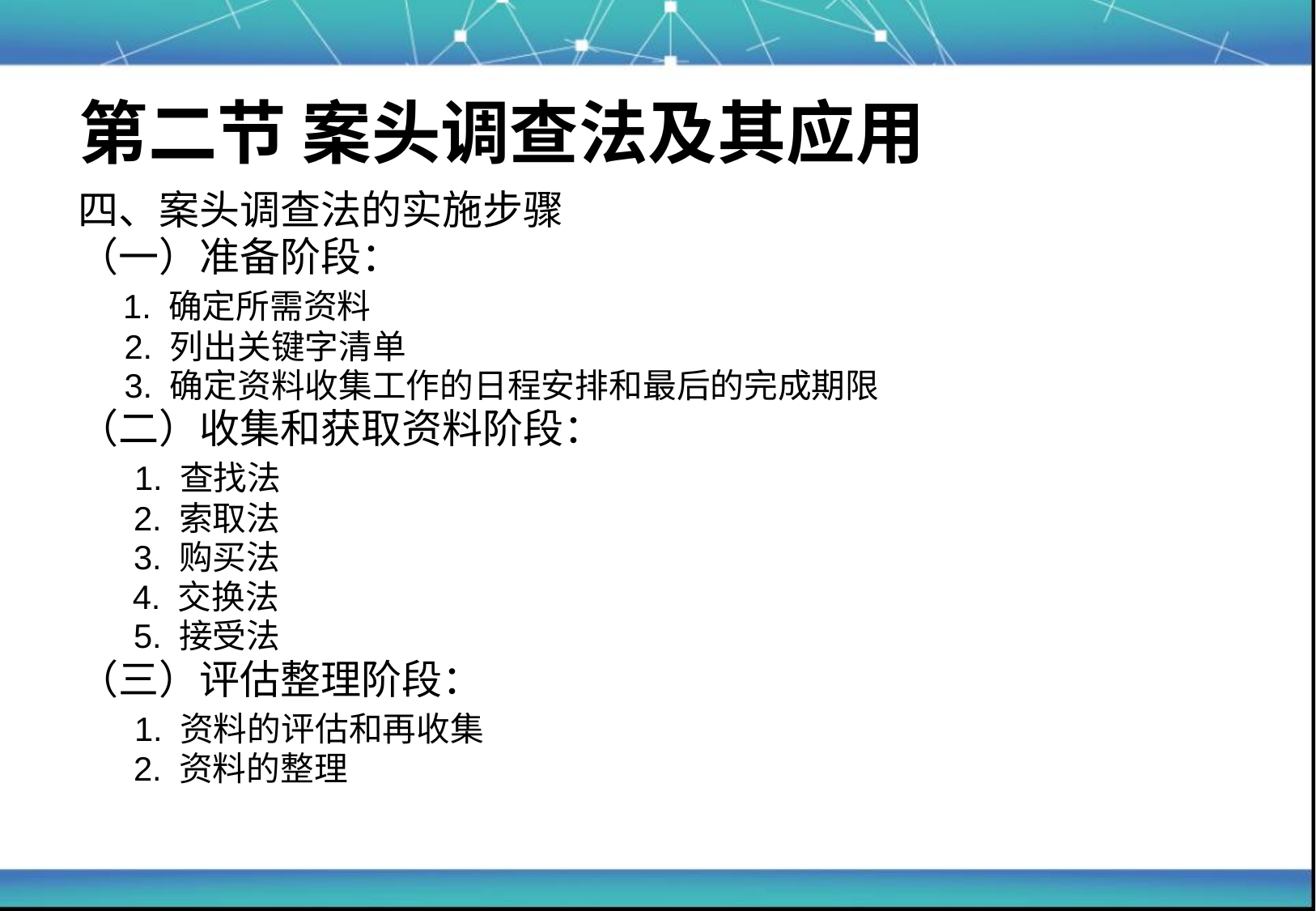

# 第二节 案头调查法及其应用
四、案头调查法的实施步骤
（一）准备阶段：
    1. 确定所需资料
     2. 列出关键字清单
     3. 确定资料收集工作的日程安排和最后的完成期限
（二）收集和获取资料阶段：
     1. 查找法
      2. 索取法
      3. 购买法
	 4. 交换法
      5. 接受法
（三）评估整理阶段：
     1. 资料的评估和再收集
      2. 资料的整理